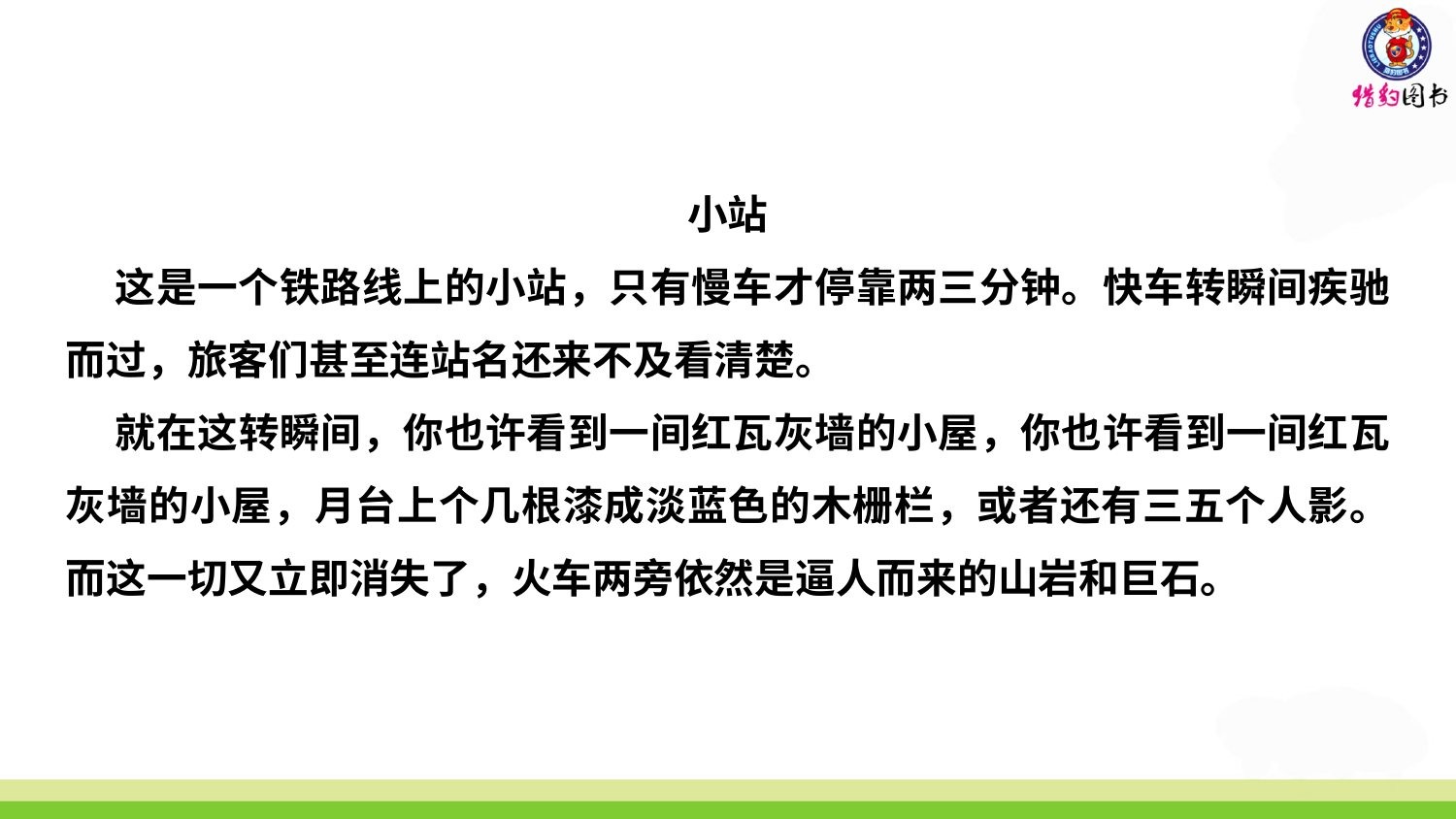

小站
    这是一个铁路线上的小站，只有慢车才停靠两三分钟。快车转瞬间疾驰而过，旅客们甚至连站名还来不及看清楚。
    就在这转瞬间，你也许看到一间红瓦灰墙的小屋，你也许看到一间红瓦灰墙的小屋，月台上个几根漆成淡蓝色的木栅栏，或者还有三五个人影。而这一切又立即消失了，火车两旁依然是逼人而来的山岩和巨石。